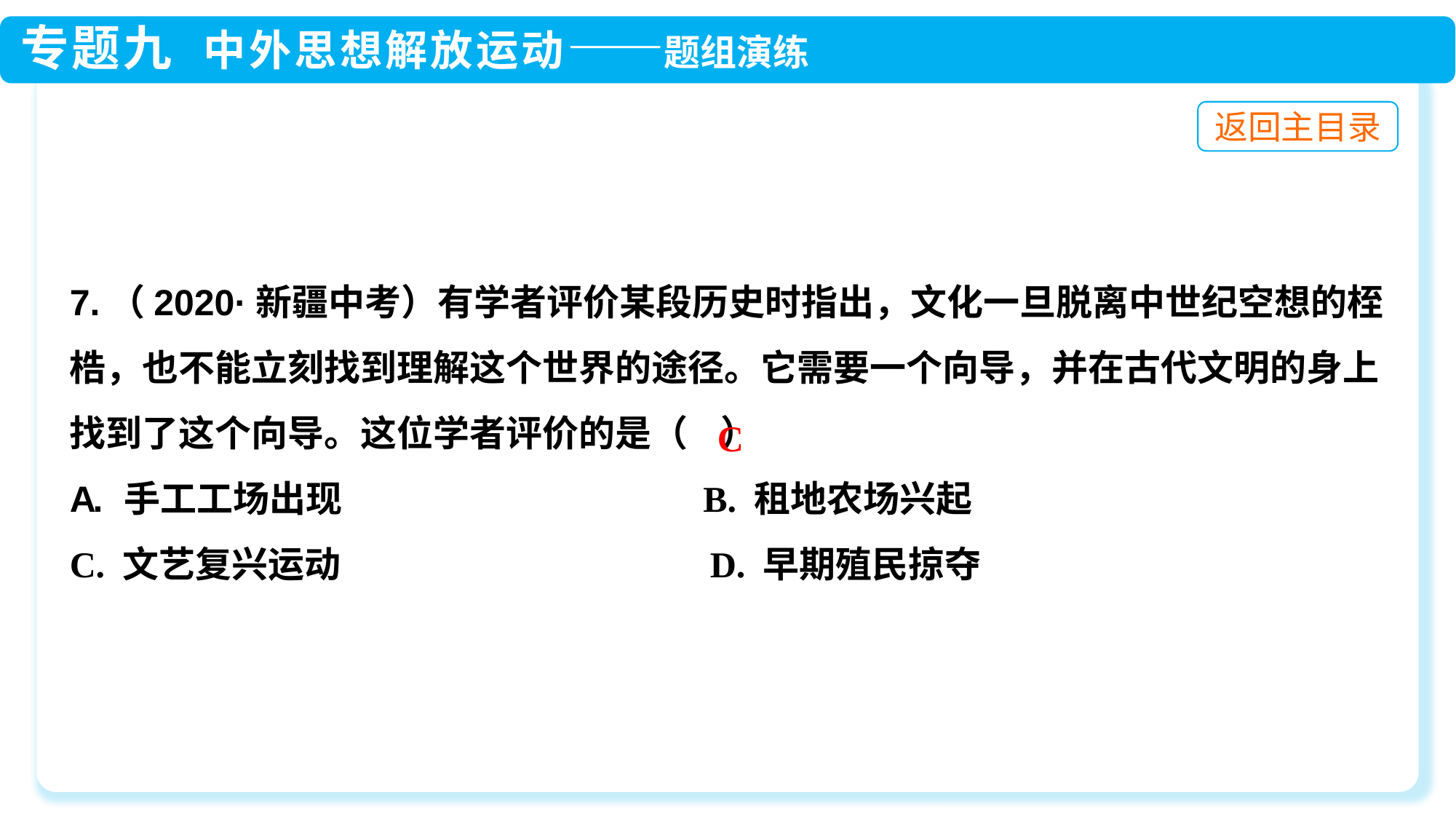

7.（2020·新疆中考）有学者评价某段历史时指出，文化一旦脱离中世纪空想的桎梏，也不能立刻找到理解这个世界的途径。它需要一个向导，并在古代文明的身上找到了这个向导。这位学者评价的是（    ）
手工工场出现                                           B. 租地农场兴起
C. 文艺复兴运动                                            D. 早期殖民掠夺
C